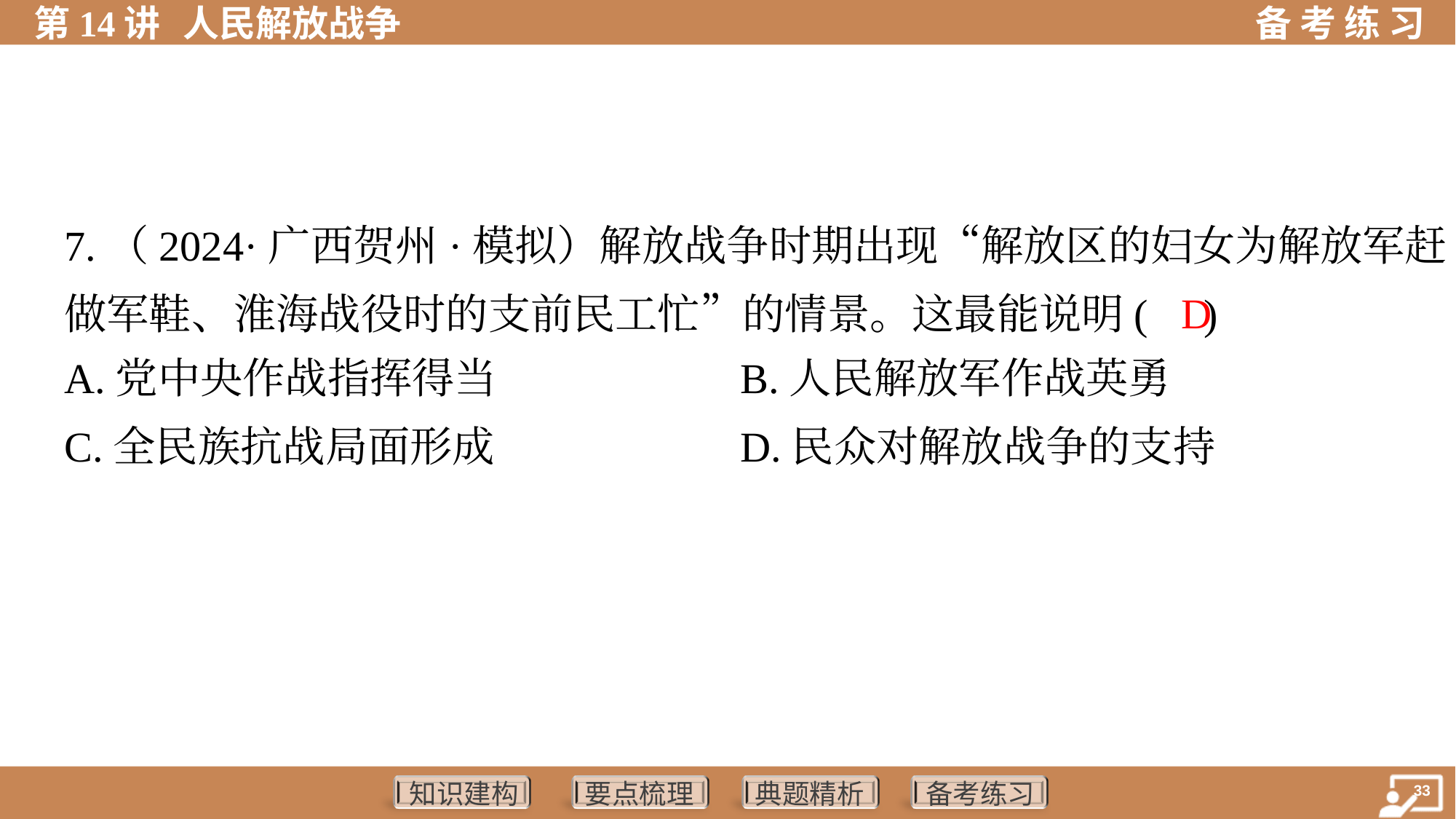

7.（2024·广西贺州·模拟）解放战争时期出现“解放区的妇女为解放军赶
做军鞋、淮海战役时的支前民工忙”的情景。这最能说明(     )
D
A.党中央作战指挥得当	B.人民解放军作战英勇
C.全民族抗战局面形成	D.民众对解放战争的支持